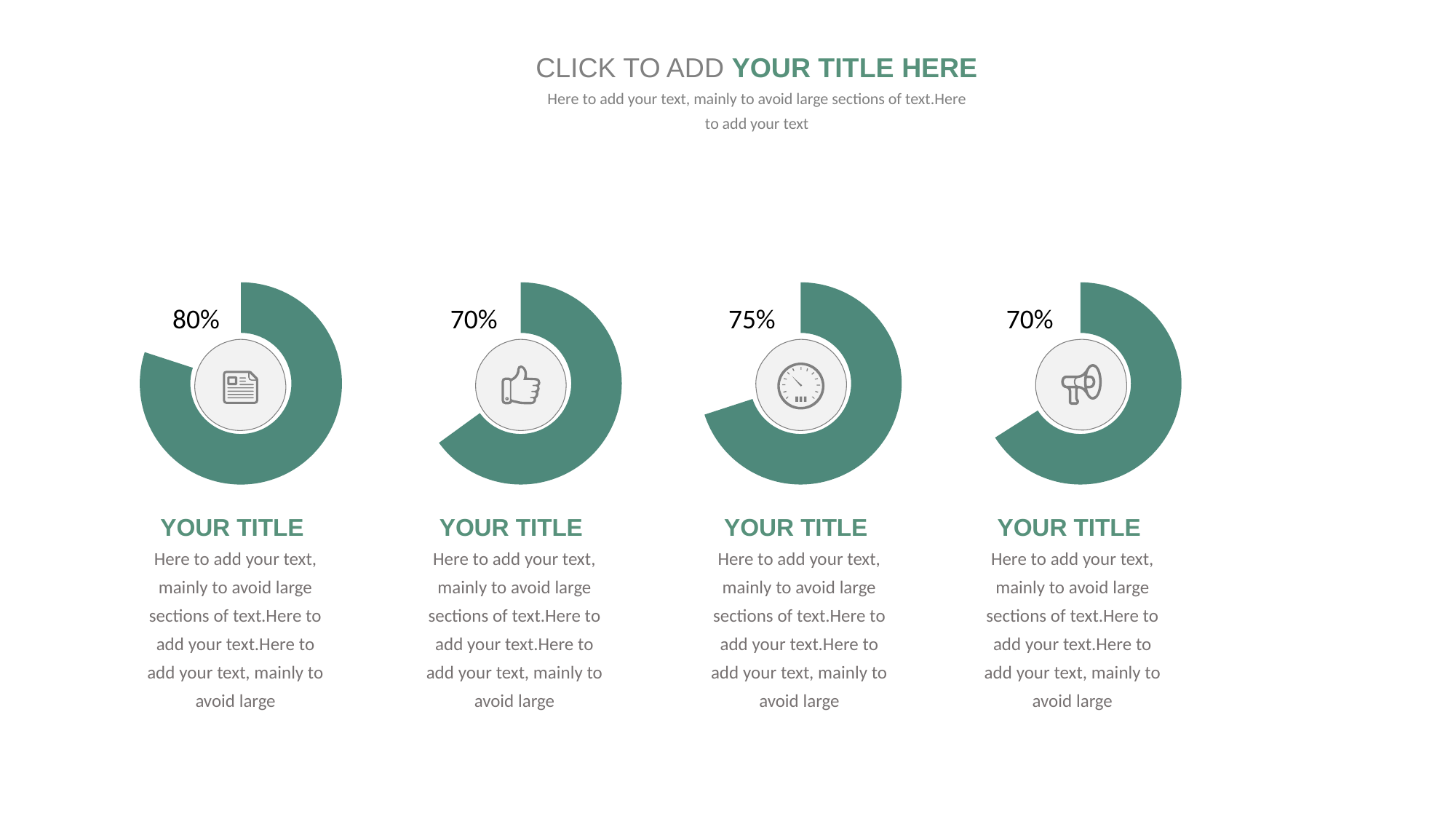

CLICK TO ADD YOUR TITLE HERE
Here to add your text, mainly to avoid large sections of text.Here to add your text

### Chart

| Category | 销售额 |
|---|---|
| 第一季度 | 0.8 |
| 第二季度 | 0.2 |

### Chart

| Category | 销售额 |
|---|---|
| 第一季度 | 0.65 |
| 第二季度 | 0.35 |

### Chart

| Category | 销售额 |
|---|---|
| 第一季度 | 0.7 |
| 第二季度 | 0.3 |

### Chart

| Category | 销售额 |
|---|---|
| 第一季度 | 0.66 |
| 第二季度 | 0.34 |
80%
70%
75%
70%

YOUR TITLE
Here to add your text, mainly to avoid large sections of text.Here to add your text.Here to add your text, mainly to avoid large
YOUR TITLE
Here to add your text, mainly to avoid large sections of text.Here to add your text.Here to add your text, mainly to avoid large
YOUR TITLE
Here to add your text, mainly to avoid large sections of text.Here to add your text.Here to add your text, mainly to avoid large
YOUR TITLE
Here to add your text, mainly to avoid large sections of text.Here to add your text.Here to add your text, mainly to avoid large